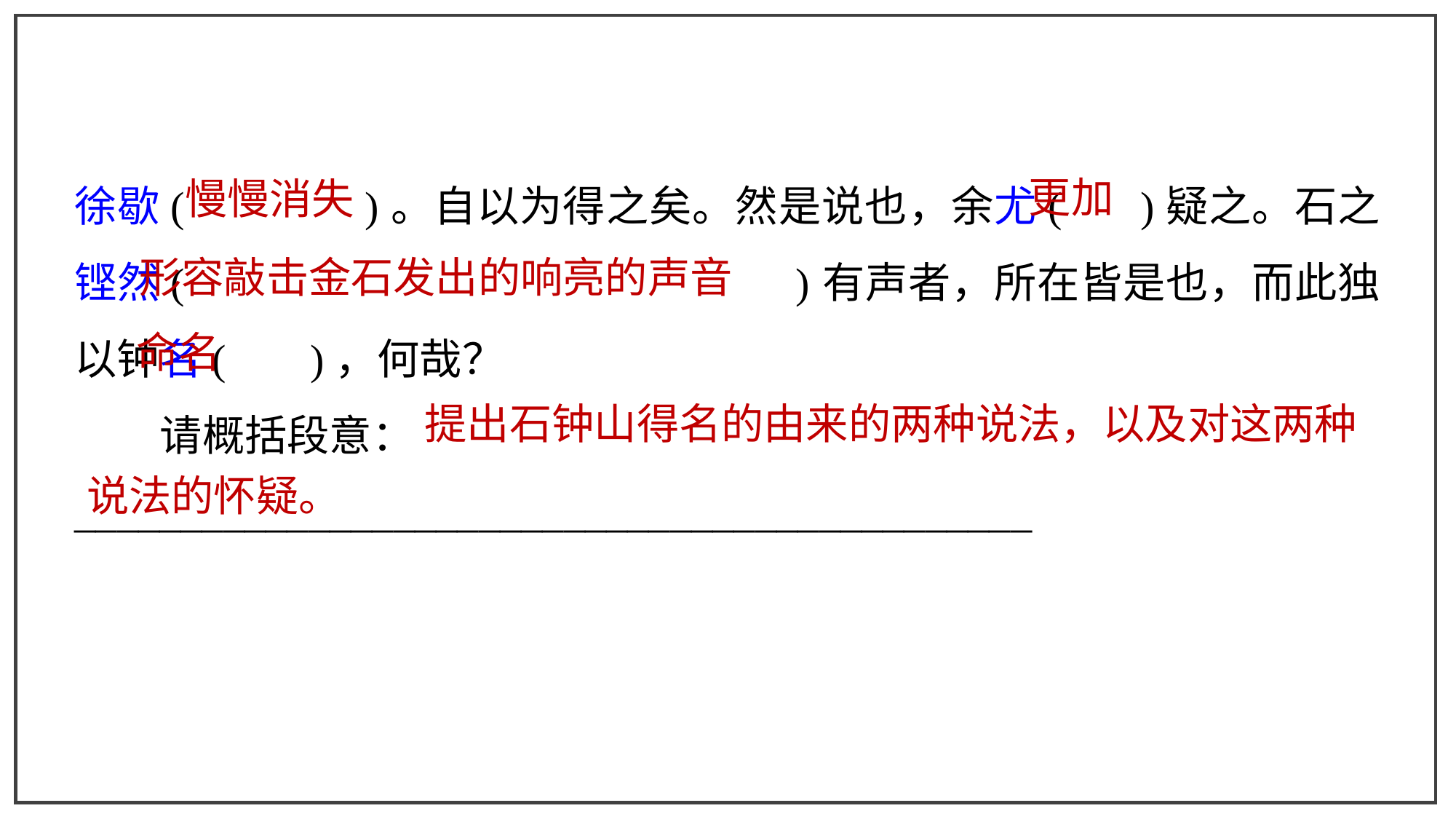

徐歇(                )。自以为得之矣。然是说也，余尤(       )疑之。石之铿然(                                                       )有声者，所在皆是也，而此独以钟名(        )，何哉？
请概括段意：_____________________________________________

更加
慢慢消失
形容敲击金石发出的响亮的声音
命名
提出石钟山得名的由来的两种说法，以及对这两种
说法的怀疑。